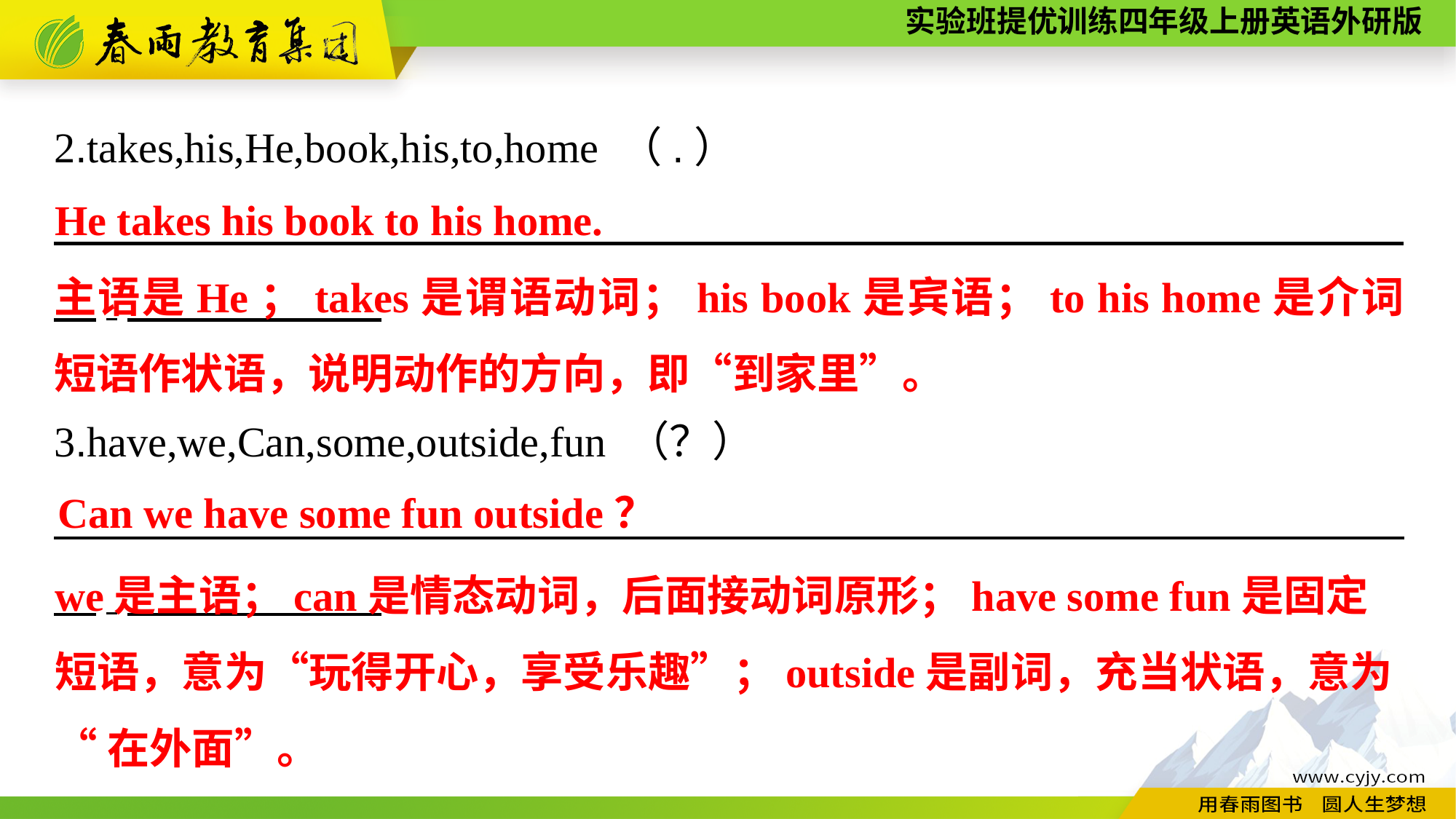

2.takes,his,He,book,his,to,home （.）
　　　　　　　　　　　　　　　　　　　　　　　　　　　  　　　　.
He takes his book to his home.
主语是He；takes是谓语动词；his book是宾语；to his home是介词短语作状语，说明动作的方向，即“到家里”。
3.have,we,Can,some,outside,fun （？）
　　　　　　　　　　　　　　　　　　　　　　　　　　　  　　　　.
Can we have some fun outside？
we是主语；can是情态动词，后面接动词原形；have some fun是固定短语，意为“玩得开心，享受乐趣”；outside是副词，充当状语，意为
“在外面”。